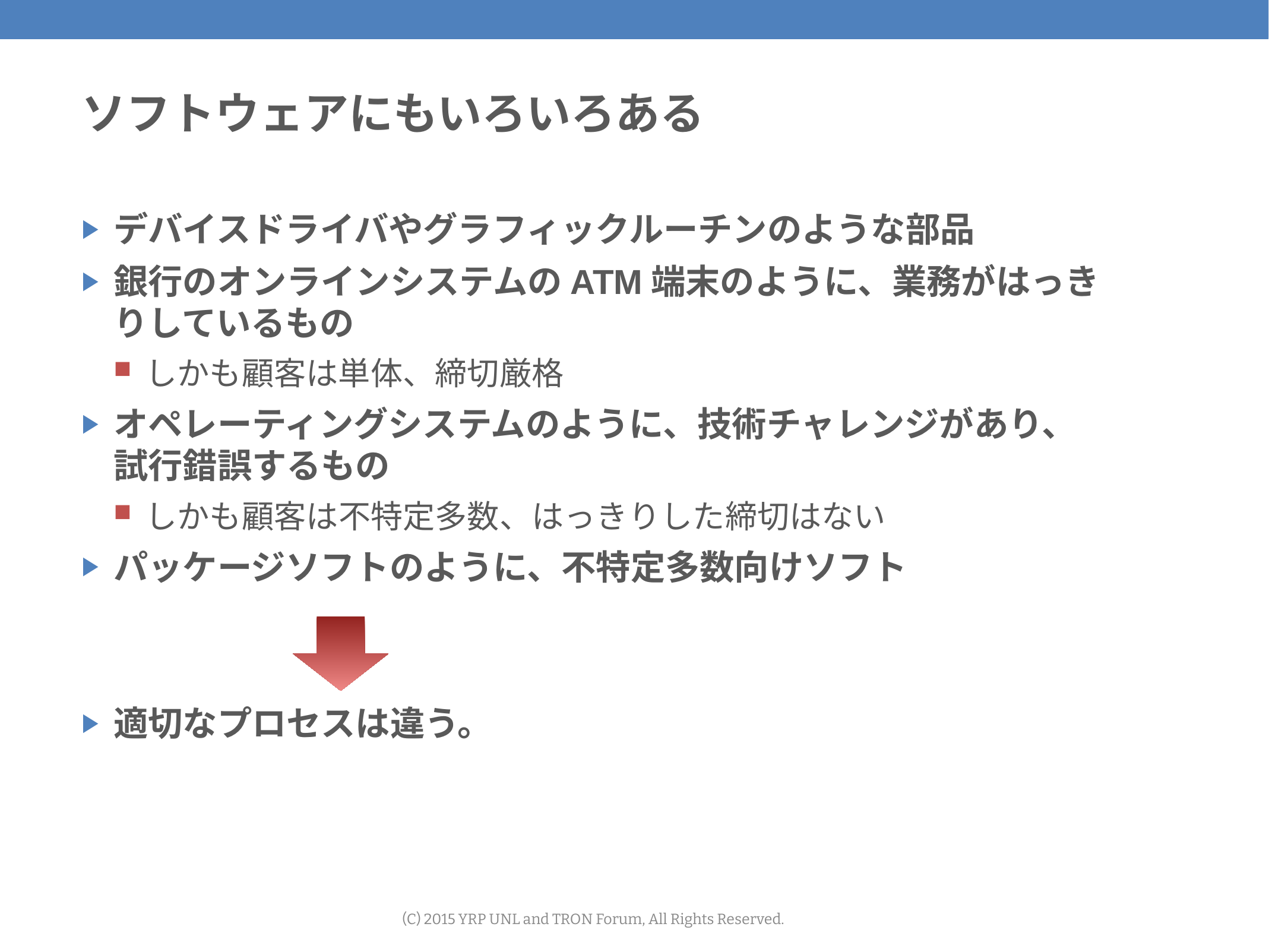

29
# ソフトウェアにもいろいろある
デバイスドライバやグラフィックルーチンのような部品
銀行のオンラインシステムのATM端末のように、業務がはっきりしているもの
しかも顧客は単体、締切厳格
オペレーティングシステムのように、技術チャレンジがあり、試行錯誤するもの
しかも顧客は不特定多数、はっきりした締切はない
パッケージソフトのように、不特定多数向けソフト

適切なプロセスは違う。

(C) 2015 YRP UNL and TRON Forum, All Rights Reserved.